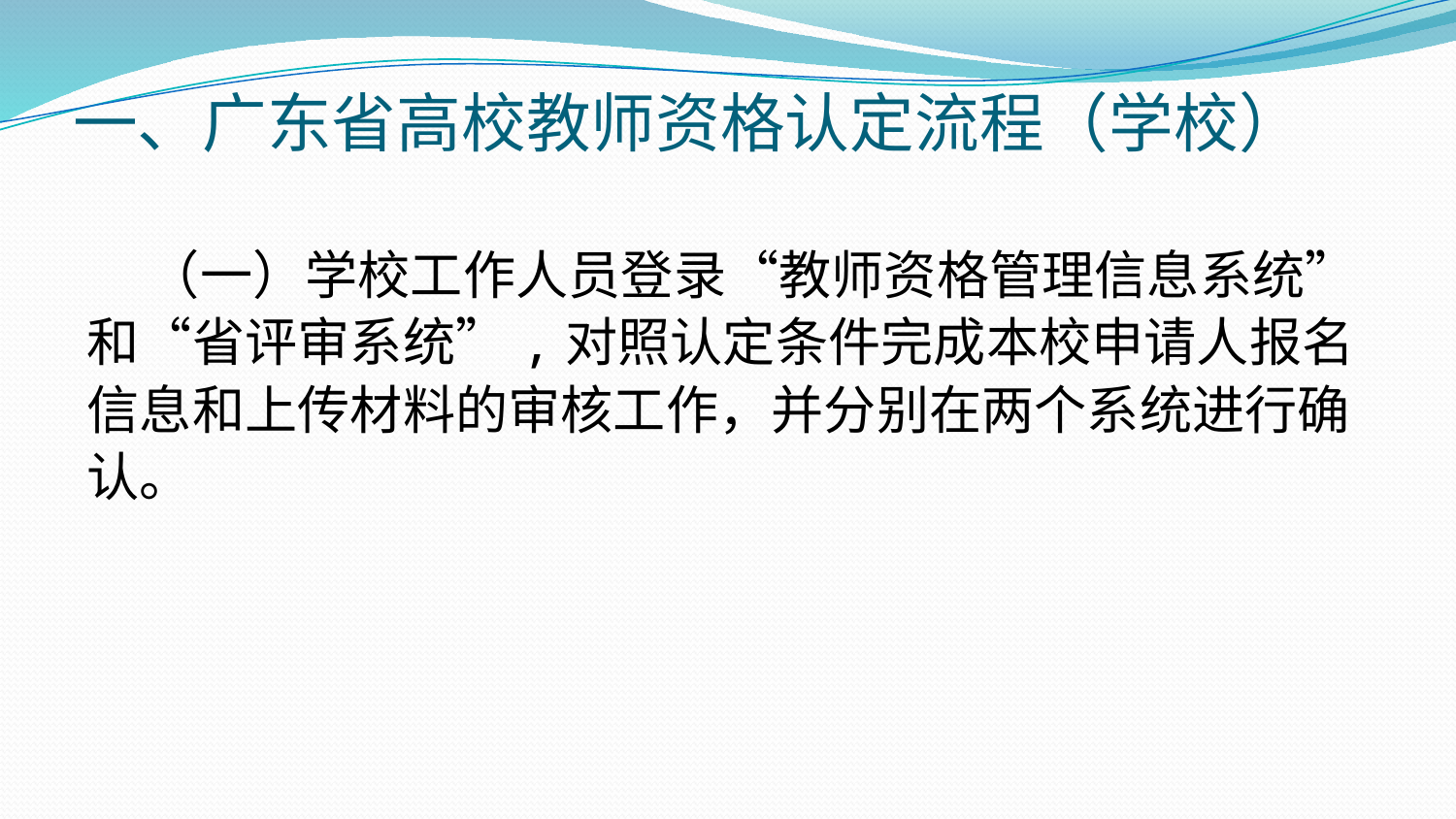

# 一、广东省高校教师资格认定流程（学校）
    （一）学校工作人员登录“教师资格管理信息系统”和“省评审系统”,对照认定条件完成本校申请人报名信息和上传材料的审核工作，并分别在两个系统进行确认。